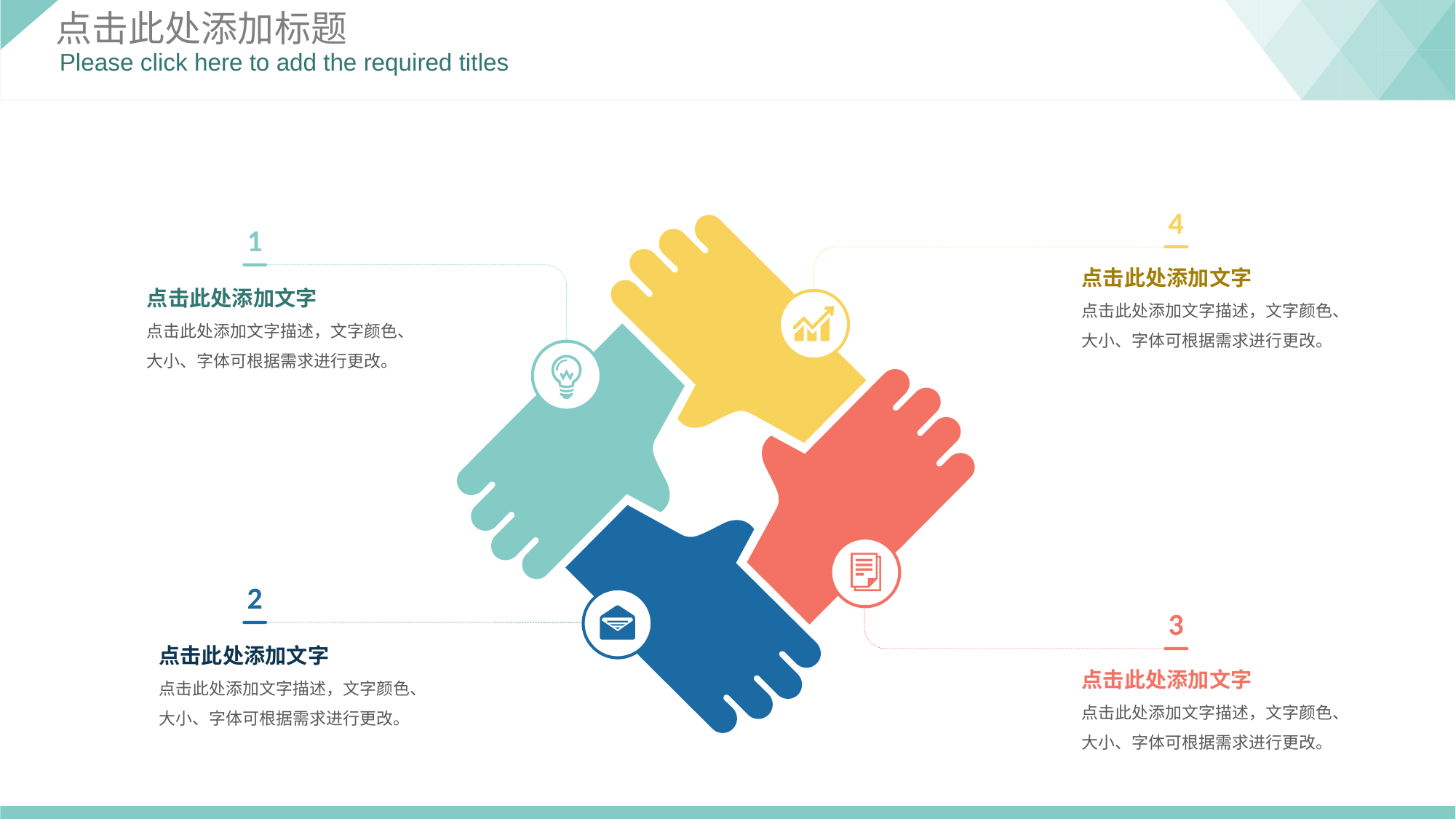

点击此处添加标题
Please click here to add the required titles
4

1
点击此处添加文字
点击此处添加文字描述，文字颜色、大小、字体可根据需求进行更改。

点击此处添加文字
点击此处添加文字描述，文字颜色、大小、字体可根据需求进行更改。

2

3

点击此处添加文字
点击此处添加文字描述，文字颜色、大小、字体可根据需求进行更改。
点击此处添加文字
点击此处添加文字描述，文字颜色、大小、字体可根据需求进行更改。